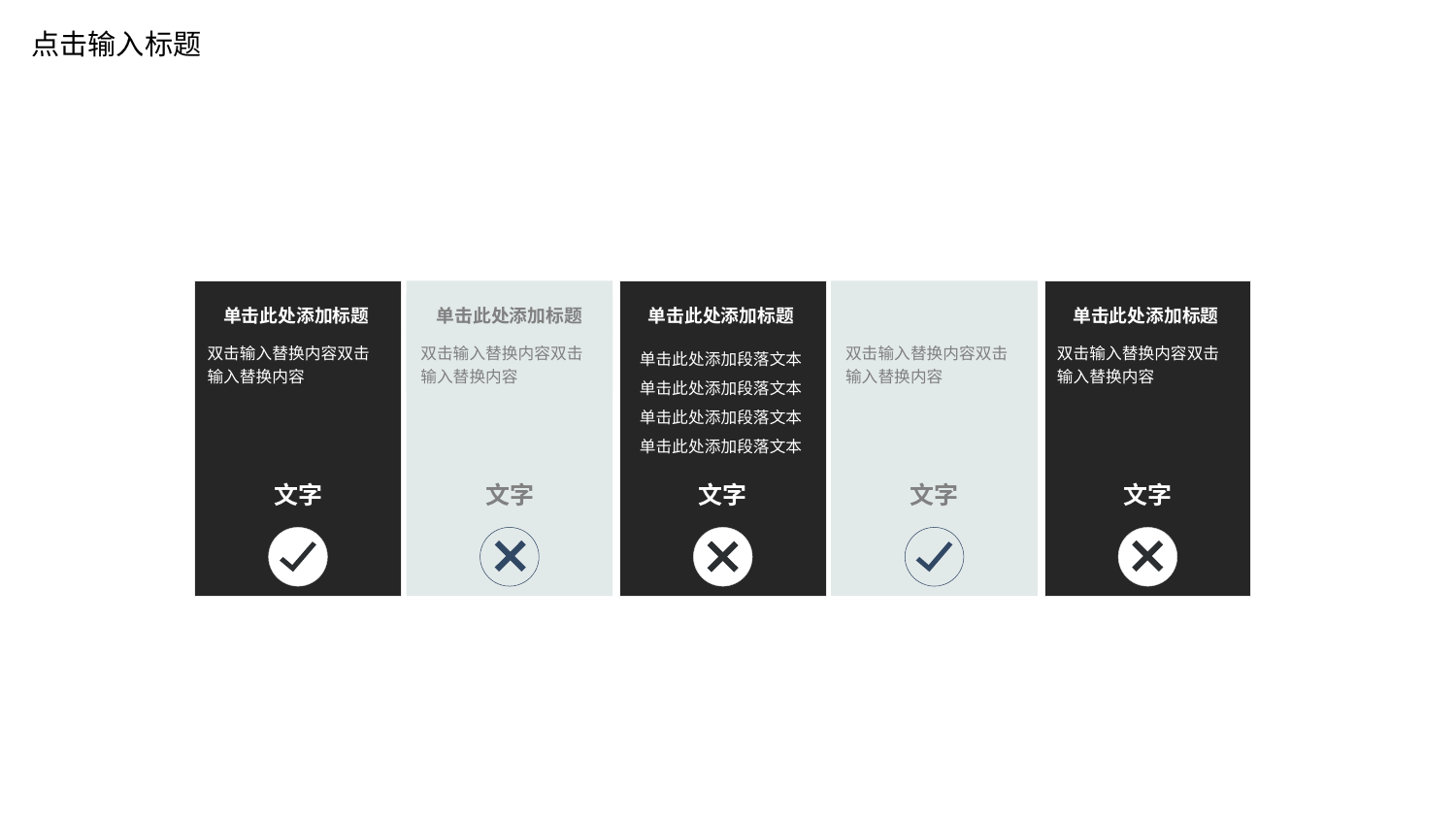

点击输入标题

单击此处添加标题
双击输入替换内容双击输入替换内容
文字

单击此处添加标题
双击输入替换内容双击输入替换内容
文字

单击此处添加标题
单击此处添加段落文本单击此处添加段落文本单击此处添加段落文本单击此处添加段落文本
文字

单击此处添加标题
双击输入替换内容双击输入替换内容
文字

单击此处添加标题
双击输入替换内容双击输入替换内容
文字